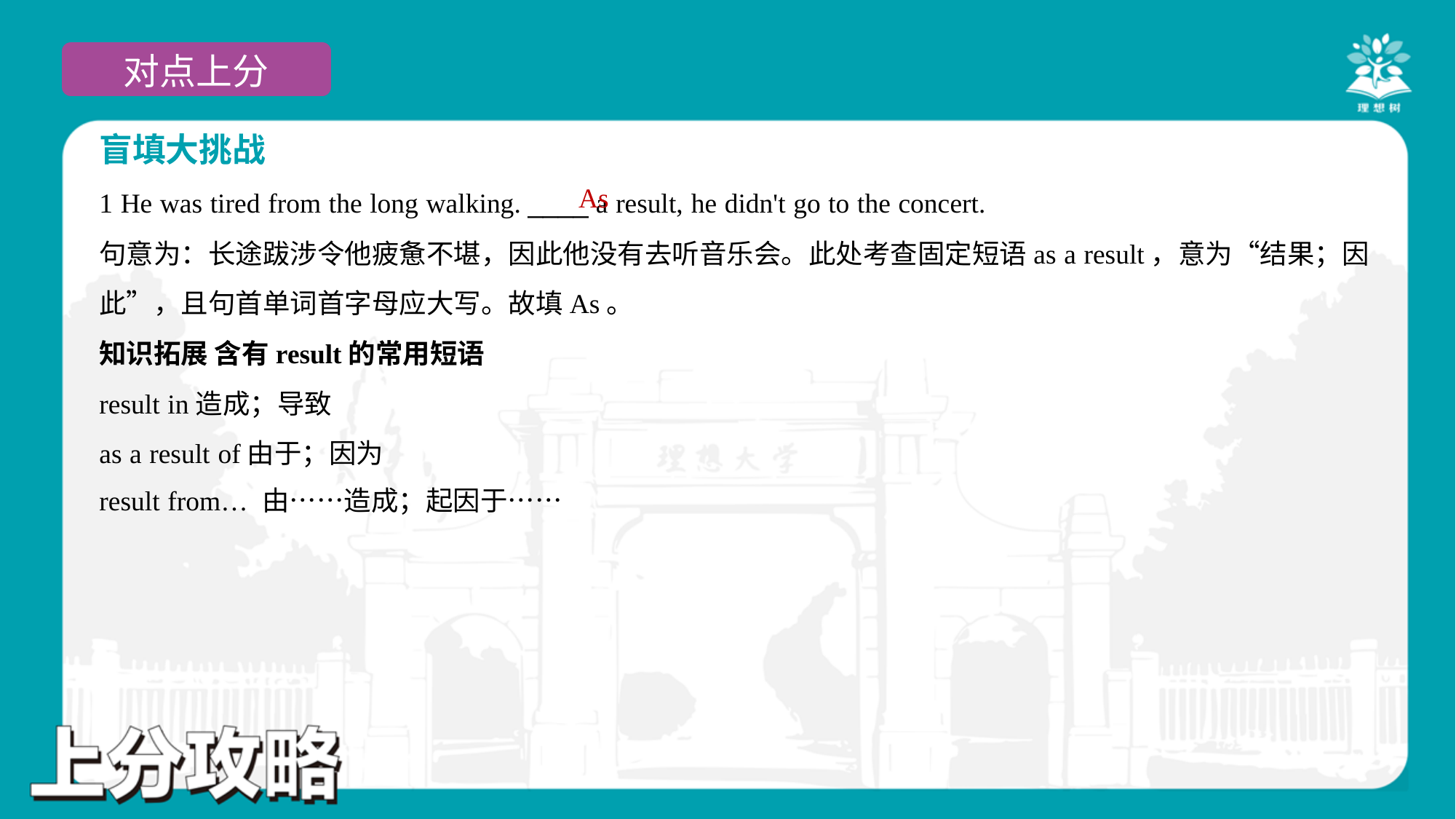

盲填大挑战
As
1 He was tired from the long walking. ____ a result, he didn't go to the concert.
句意为：长途跋涉令他疲惫不堪，因此他没有去听音乐会。此处考查固定短语as a result，意为“结果；因
此”，且句首单词首字母应大写。故填As。
知识拓展 含有result的常用短语
result in造成；导致
as a result of由于；因为
result from… 由……造成；起因于……